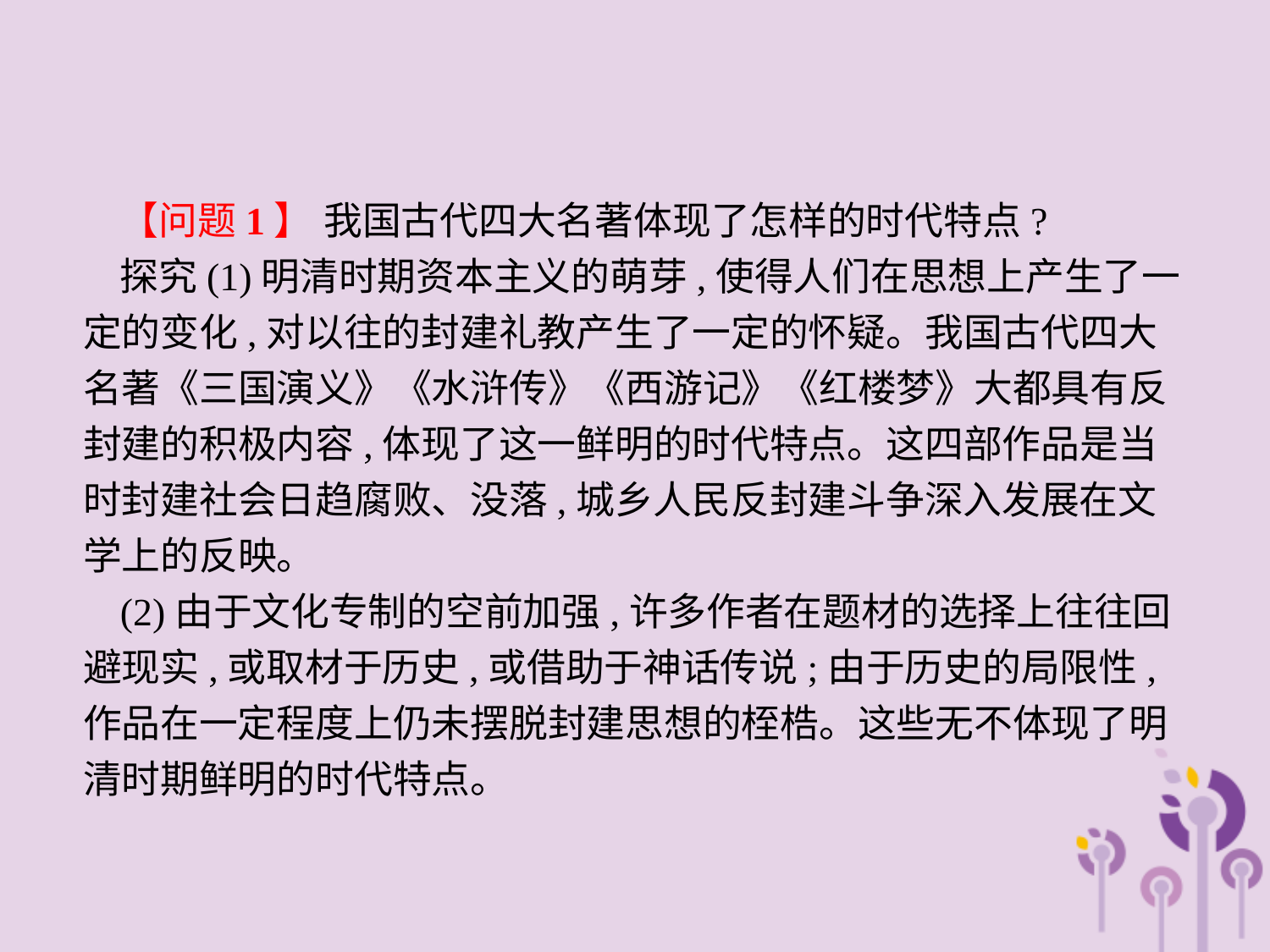

【问题1】 我国古代四大名著体现了怎样的时代特点?
探究(1)明清时期资本主义的萌芽,使得人们在思想上产生了一定的变化,对以往的封建礼教产生了一定的怀疑。我国古代四大名著《三国演义》《水浒传》《西游记》《红楼梦》大都具有反封建的积极内容,体现了这一鲜明的时代特点。这四部作品是当时封建社会日趋腐败、没落,城乡人民反封建斗争深入发展在文学上的反映。
(2)由于文化专制的空前加强,许多作者在题材的选择上往往回避现实,或取材于历史,或借助于神话传说;由于历史的局限性,作品在一定程度上仍未摆脱封建思想的桎梏。这些无不体现了明清时期鲜明的时代特点。